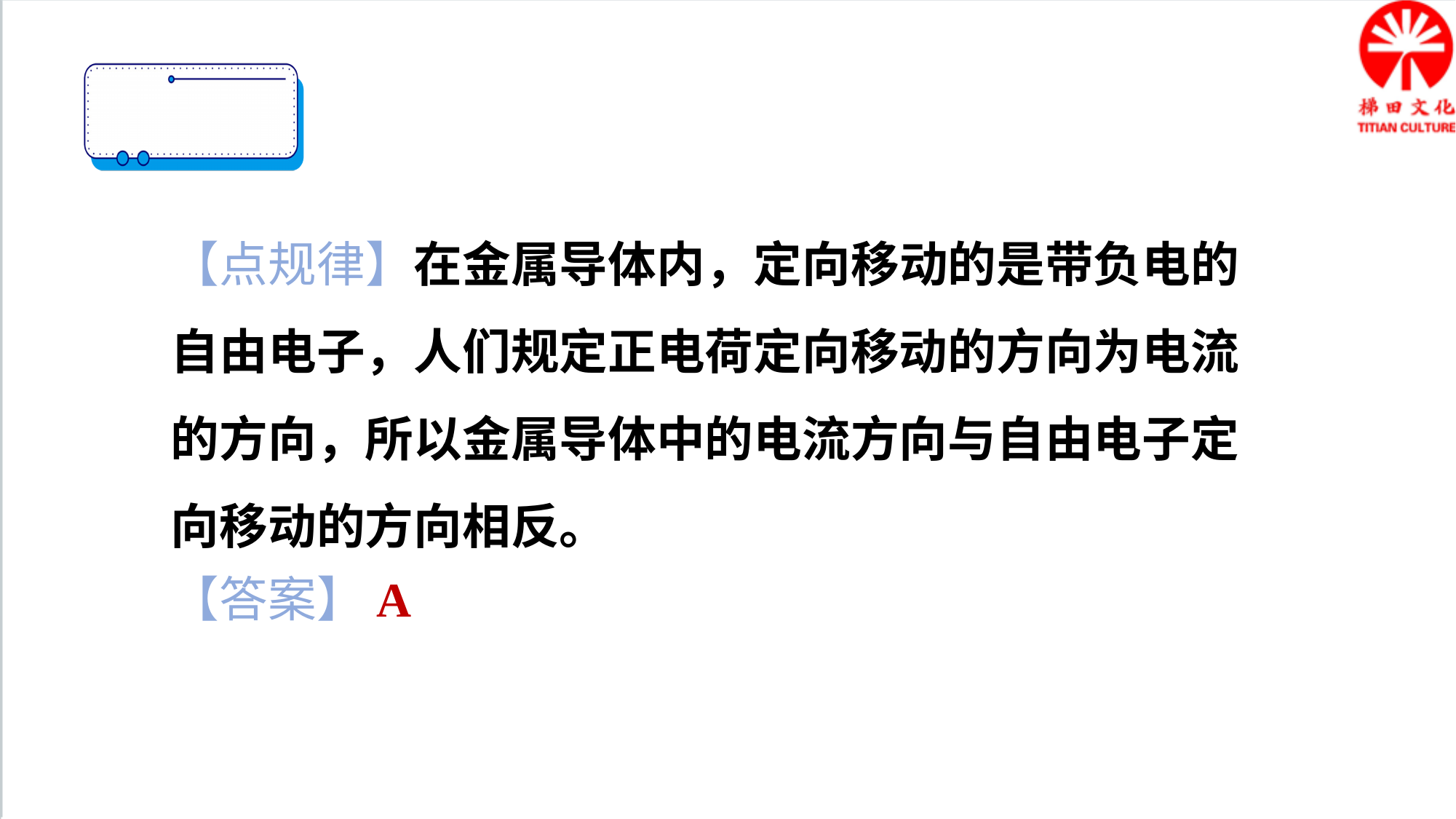

【点规律】在金属导体内，定向移动的是带负电的自由电子，人们规定正电荷定向移动的方向为电流的方向，所以金属导体中的电流方向与自由电子定向移动的方向相反。
【答案】A